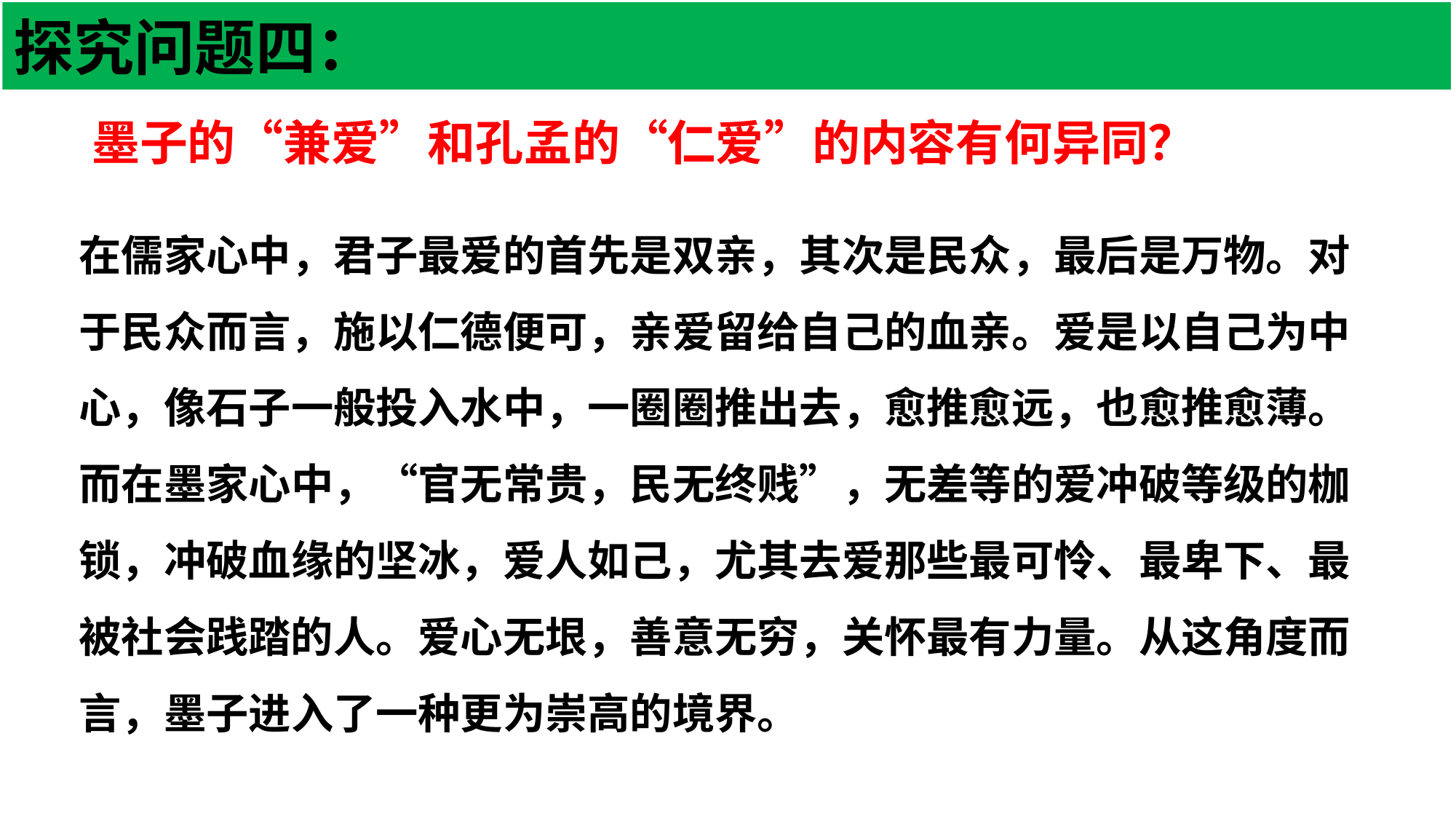

# 探究问题四：
 墨子的“兼爱”和孔孟的“仁爱”的内容有何异同？
在儒家心中，君子最爱的首先是双亲，其次是民众，最后是万物。对于民众而言，施以仁德便可，亲爱留给自己的血亲。爱是以自己为中心，像石子一般投入水中，一圈圈推出去，愈推愈远，也愈推愈薄。
而在墨家心中，“官无常贵，民无终贱”，无差等的爱冲破等级的枷锁，冲破血缘的坚冰，爱人如己，尤其去爱那些最可怜、最卑下、最被社会践踏的人。爱心无垠，善意无穷，关怀最有力量。从这角度而言，墨子进入了一种更为崇高的境界。